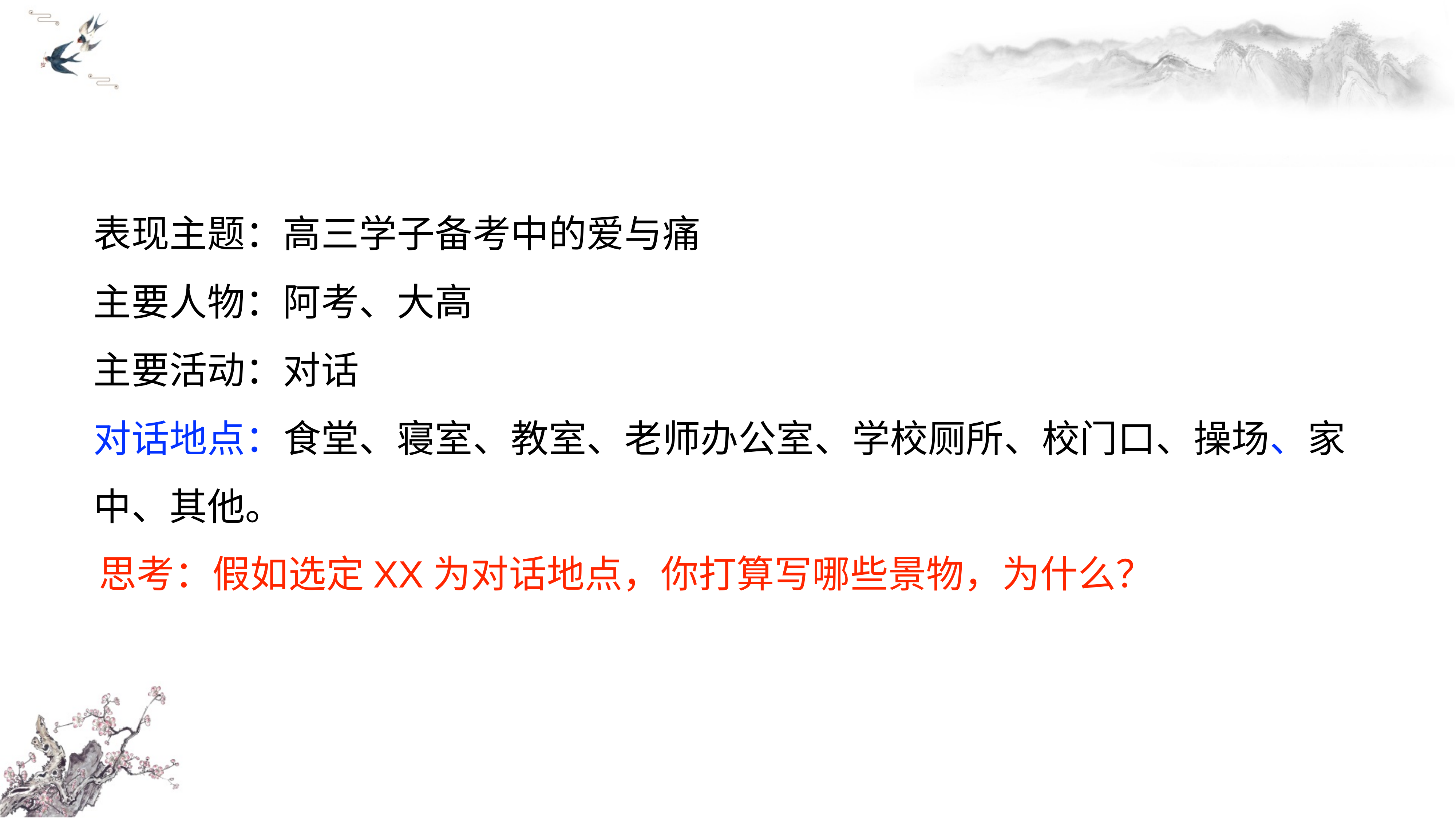

表现主题：高三学子备考中的爱与痛
主要人物：阿考、大高
主要活动：对话
对话地点：食堂、寝室、教室、老师办公室、学校厕所、校门口、操场、家中、其他。
思考：假如选定XX为对话地点，你打算写哪些景物，为什么？